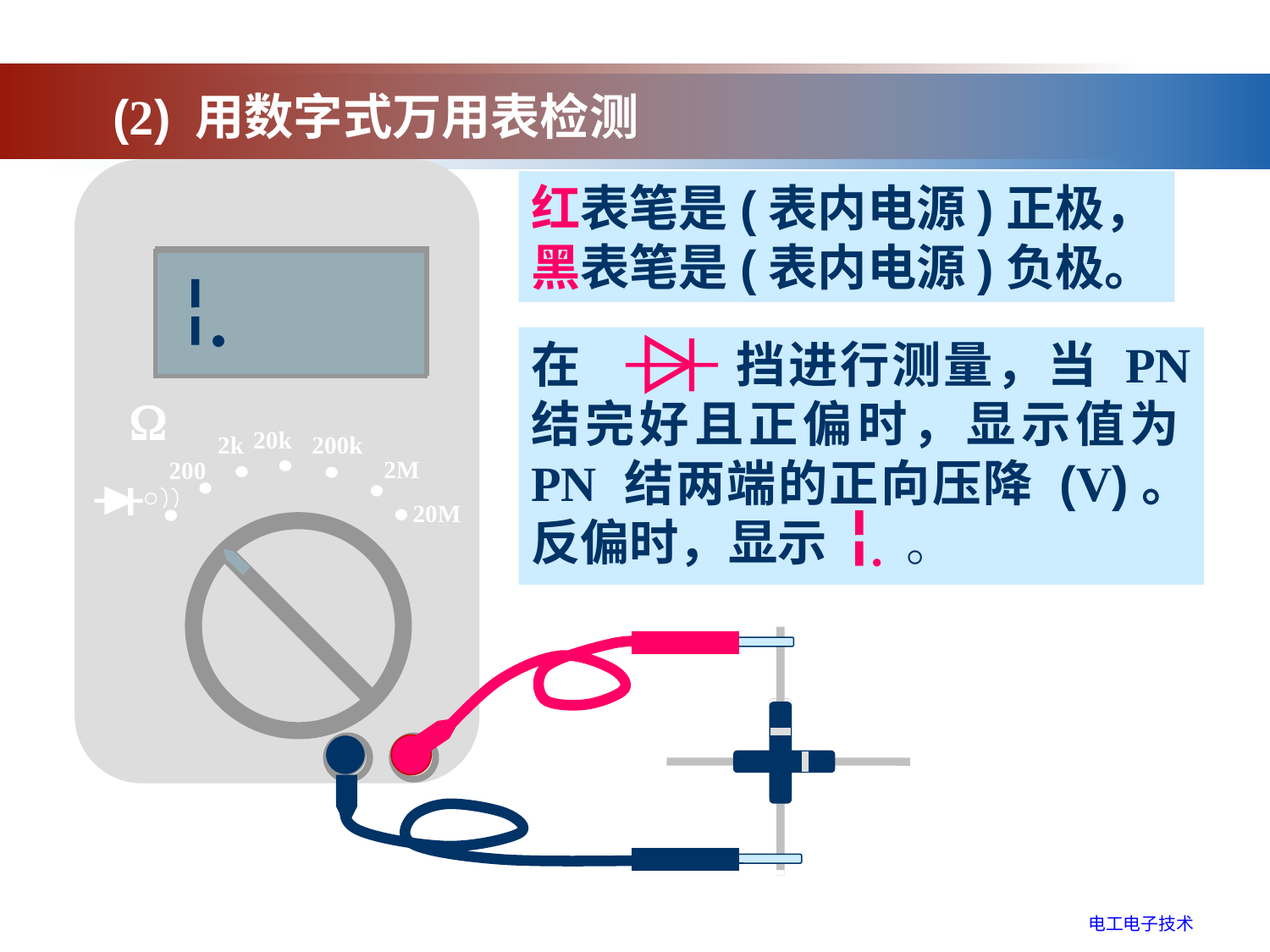

(2) 用数字式万用表检测

Ω
20k
2k
200k
2M
200

20M

红表笔是(表内电源)正极，
黑表笔是(表内电源)负极。

在           挡进行测量，当 PN 结完好且正偏时，显示值为PN 结两端的正向压降 (V)。反偏时，显示    •  。

电工电子技术